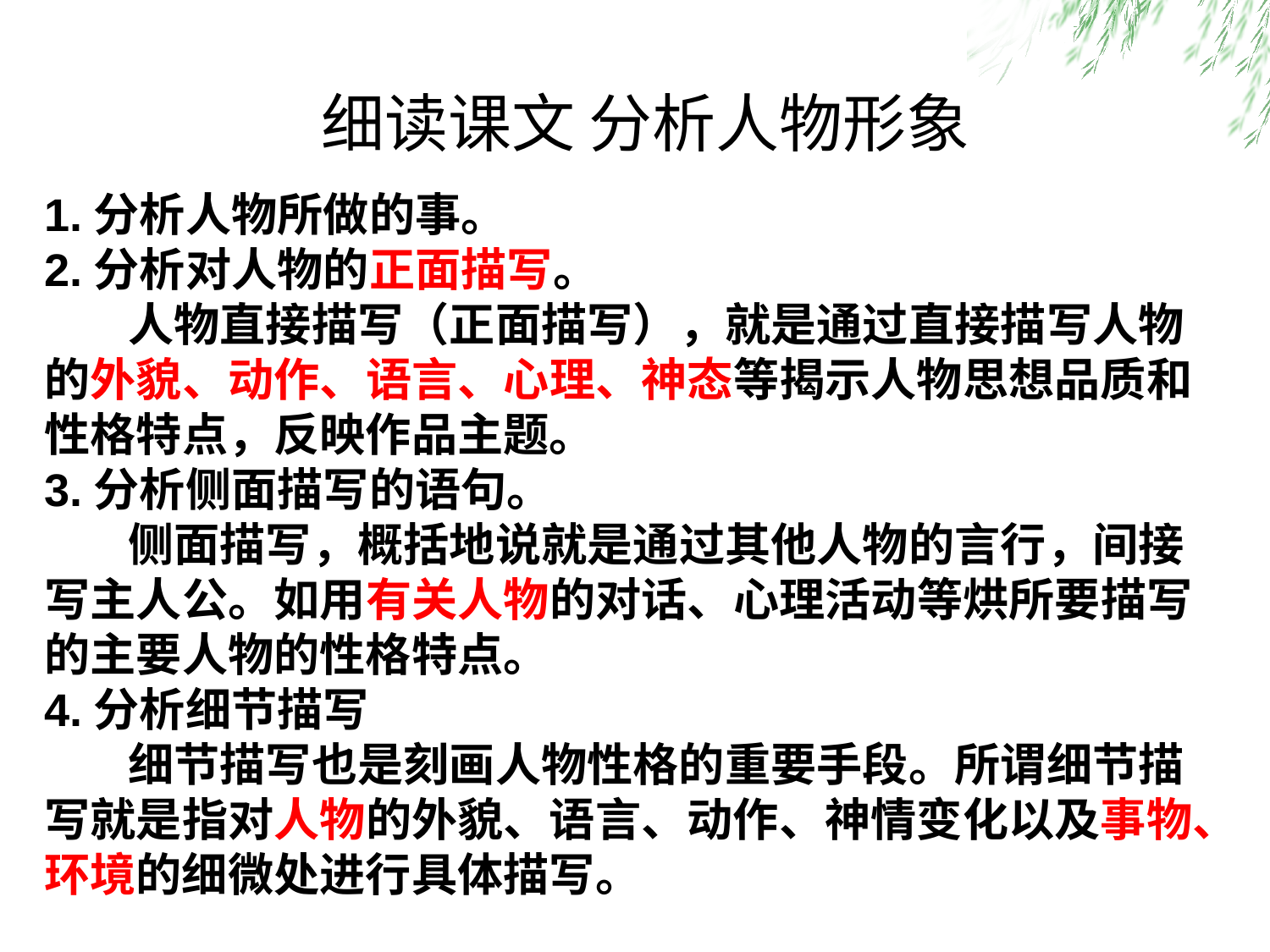

细读课文 分析人物形象
1.分析人物所做的事。
2.分析对人物的正面描写。
       人物直接描写（正面描写），就是通过直接描写人物的外貌、动作、语言、心理、神态等揭示人物思想品质和性格特点，反映作品主题。
3.分析侧面描写的语句。
       侧面描写，概括地说就是通过其他人物的言行，间接写主人公。如用有关人物的对话、心理活动等烘所要描写的主要人物的性格特点。
4.分析细节描写
       细节描写也是刻画人物性格的重要手段。所谓细节描写就是指对人物的外貌、语言、动作、神情变化以及事物、环境的细微处进行具体描写。